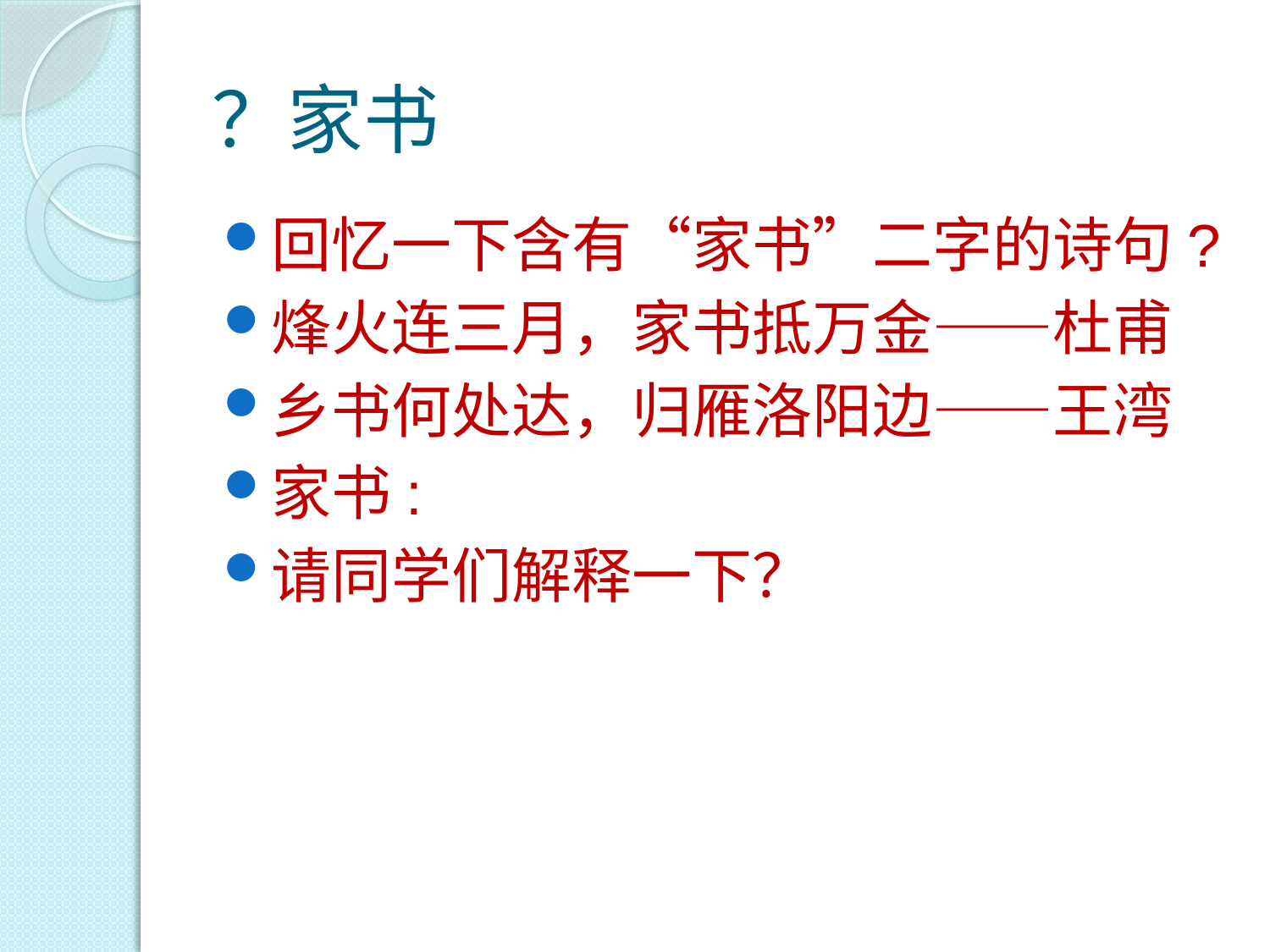

# ？家书
回忆一下含有“家书”二字的诗句?
烽火连三月，家书抵万金——杜甫
乡书何处达，归雁洛阳边——王湾
家书:
请同学们解释一下？